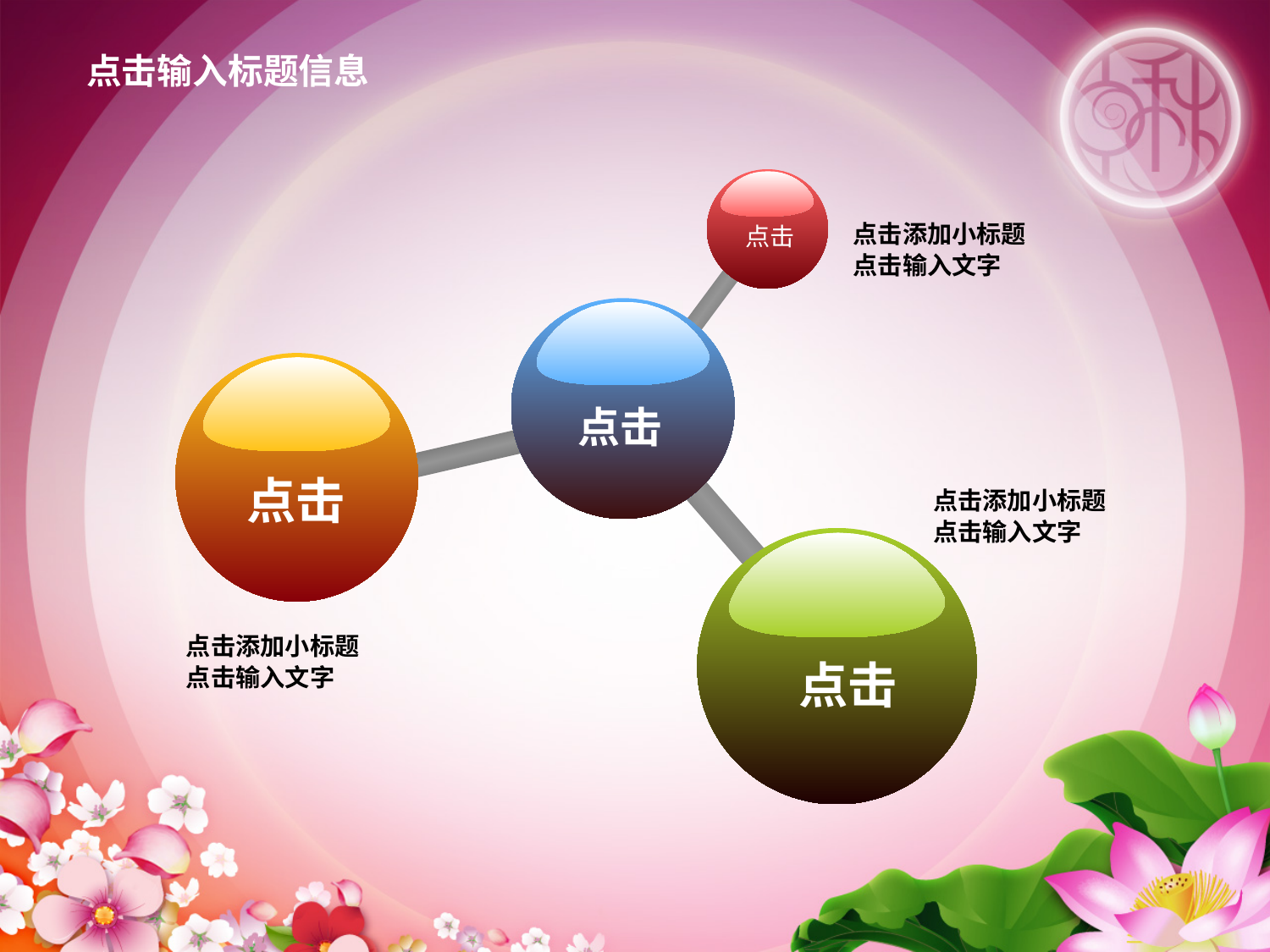

点击输入标题信息

点击
点击添加小标题
点击输入文字

点击

点击

点击添加小标题
点击输入文字

点击
点击添加小标题
点击输入文字